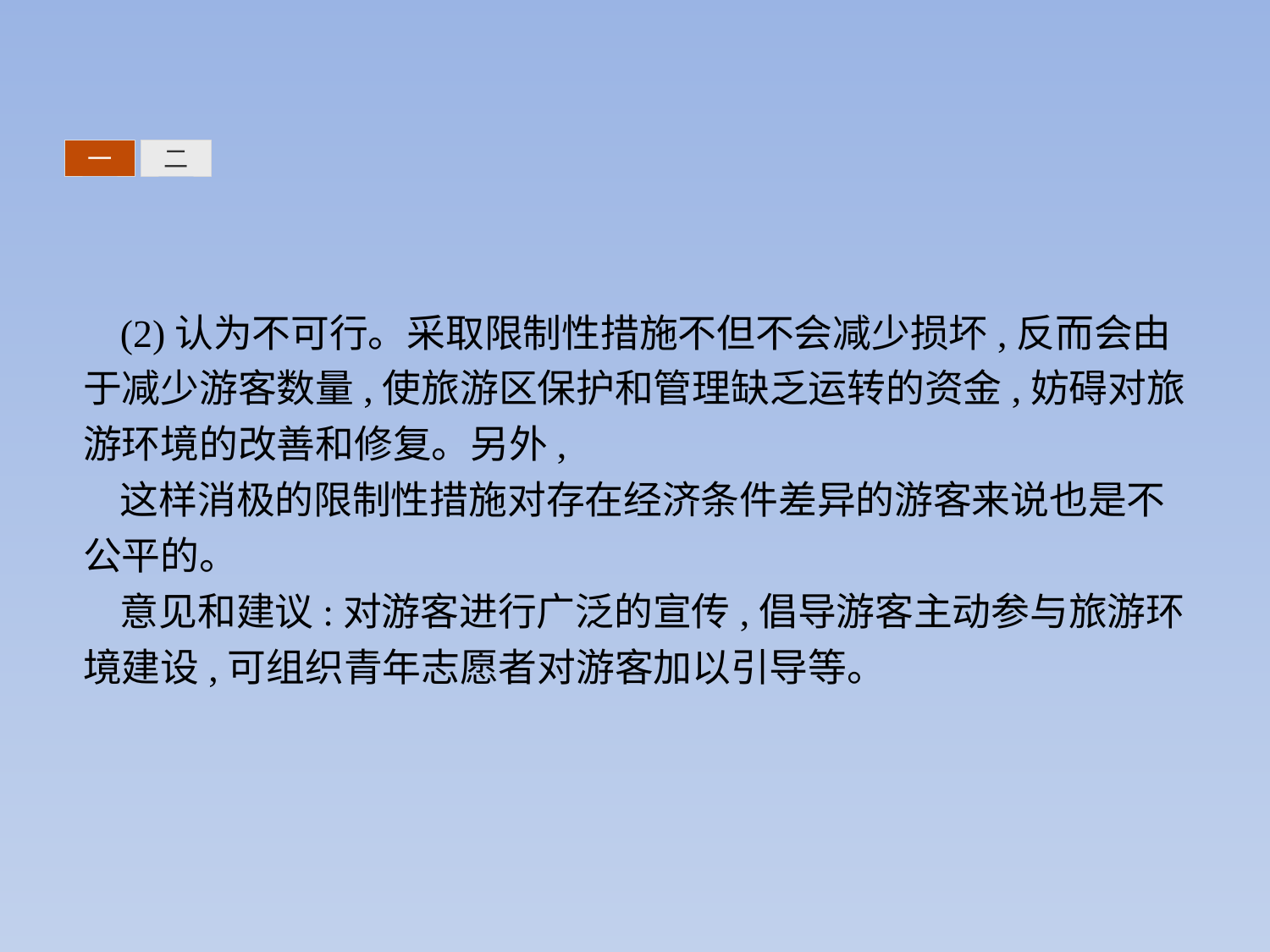

一
二
(2)认为不可行。采取限制性措施不但不会减少损坏,反而会由于减少游客数量,使旅游区保护和管理缺乏运转的资金,妨碍对旅游环境的改善和修复。另外,
这样消极的限制性措施对存在经济条件差异的游客来说也是不公平的。
意见和建议:对游客进行广泛的宣传,倡导游客主动参与旅游环境建设,可组织青年志愿者对游客加以引导等。